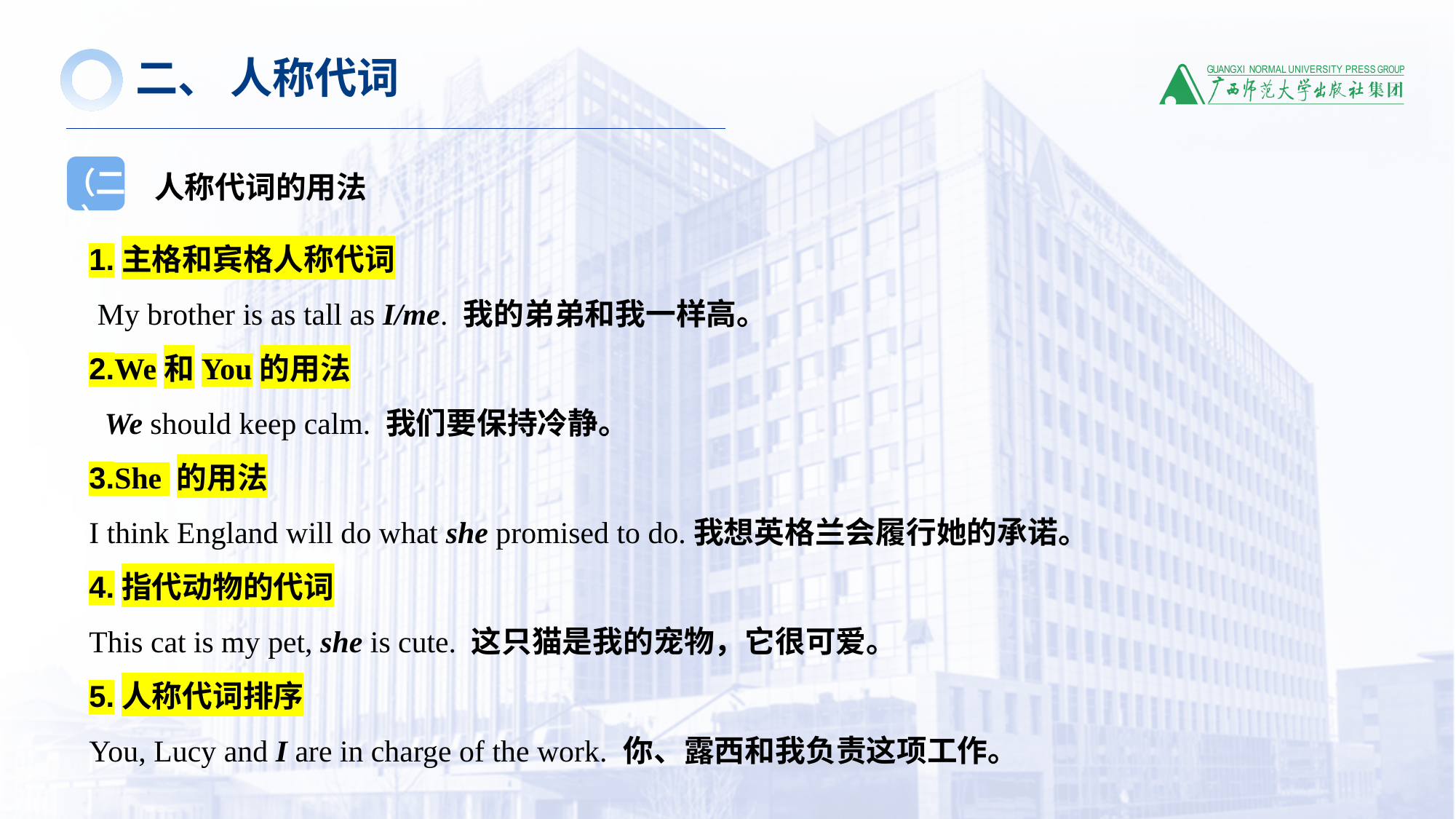

二、 人称代词

人称代词的用法
（二）

1.主格和宾格人称代词
 My brother is as tall as I/me. 我的弟弟和我一样高。
2.We和You的用法
  We should keep calm. 我们要保持冷静。
3.She 的用法
I think England will do what she promised to do.我想英格兰会履行她的承诺。
4.指代动物的代词
This cat is my pet, she is cute. 这只猫是我的宠物，它很可爱。
5.人称代词排序
You, Lucy and I are in charge of the work. 你、露西和我负责这项工作。